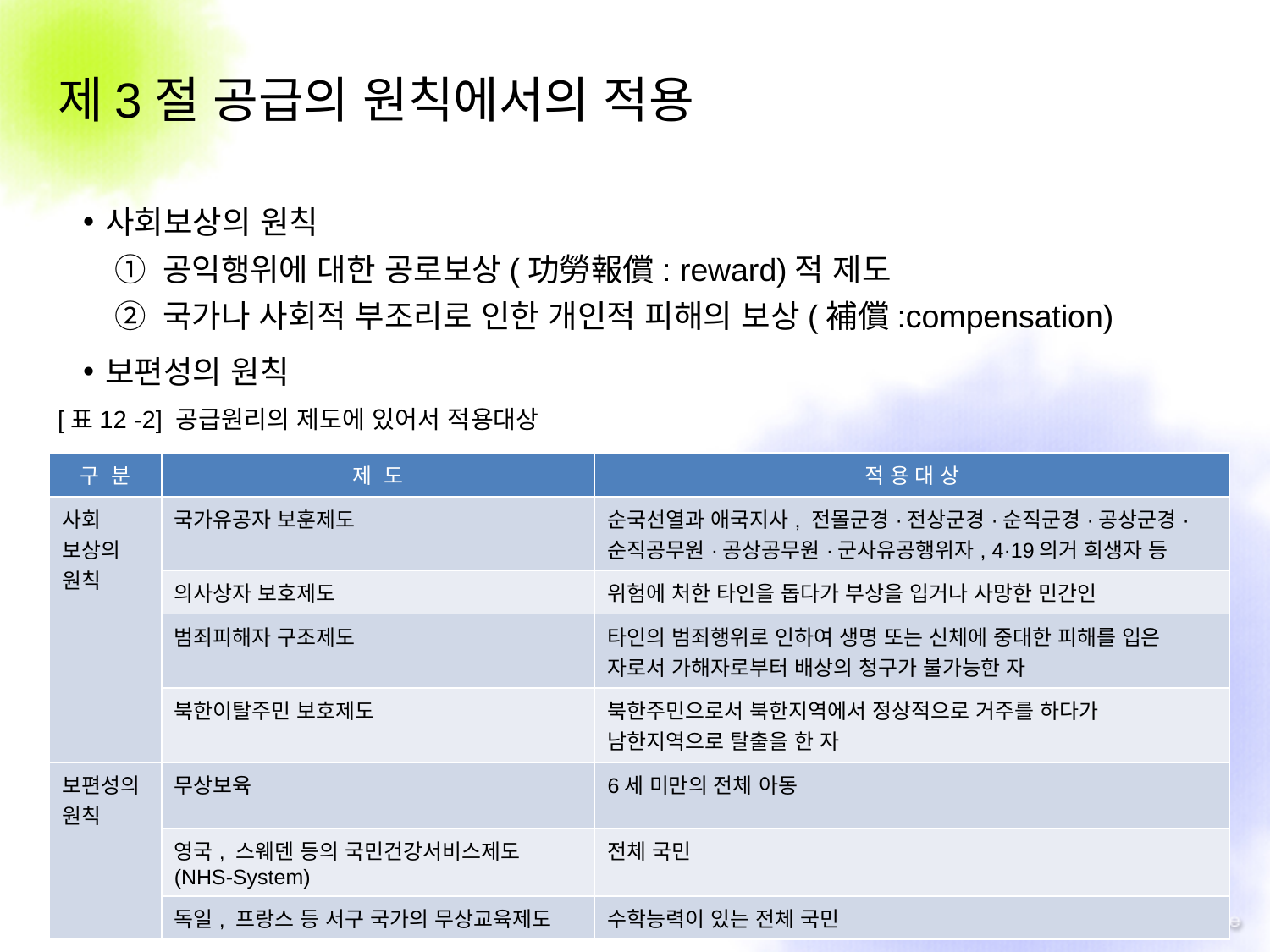

# 제3절 공급의 원칙에서의 적용
사회보상의 원칙
  ① 공익행위에 대한 공로보상(功勞報償: reward)적 제도
  ② 국가나 사회적 부조리로 인한 개인적 피해의 보상(補償:compensation)
보편성의 원칙
[표12 -2] 공급원리의 제도에 있어서 적용대상
| 구 분 | 제 도 | 적 용 대 상 |
| --- | --- | --- |
| 사회 보상의 원칙 | 국가유공자 보훈제도 | 순국선열과 애국지사, 전몰군경·전상군경·순직군경·공상군경·순직공무원·공상공무원·군사유공행위자, 4·19의거 희생자 등 |
|  | 의사상자 보호제도 | 위험에 처한 타인을 돕다가 부상을 입거나 사망한 민간인 |
|  | 범죄피해자 구조제도 | 타인의 범죄행위로 인하여 생명 또는 신체에 중대한 피해를 입은 자로서 가해자로부터 배상의 청구가 불가능한 자 |
|  | 북한이탈주민 보호제도 | 북한주민으로서 북한지역에서 정상적으로 거주를 하다가 남한지역으로 탈출을 한 자 |
| 보편성의 원칙 | 무상보육 | 6세 미만의 전체 아동 |
|  | 영국, 스웨덴 등의 국민건강서비스제도(NHS-System) | 전체 국민 |
|  | 독일, 프랑스 등 서구 국가의 무상교육제도 | 수학능력이 있는 전체 국민 |